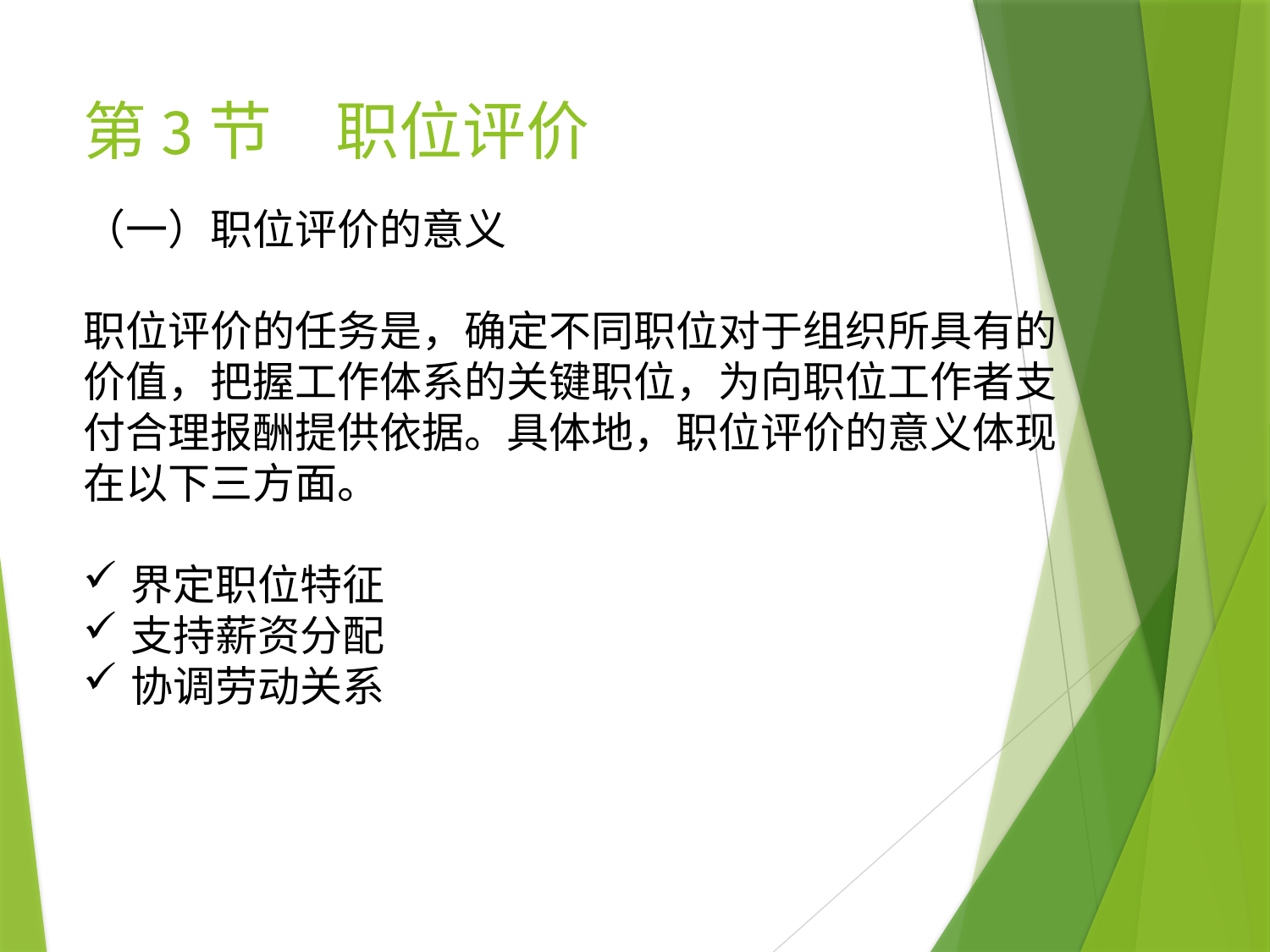

# 第3节　职位评价
（一）职位评价的意义

职位评价的任务是，确定不同职位对于组织所具有的价值，把握工作体系的关键职位，为向职位工作者支付合理报酬提供依据。具体地，职位评价的意义体现在以下三方面。

界定职位特征
支持薪资分配
协调劳动关系